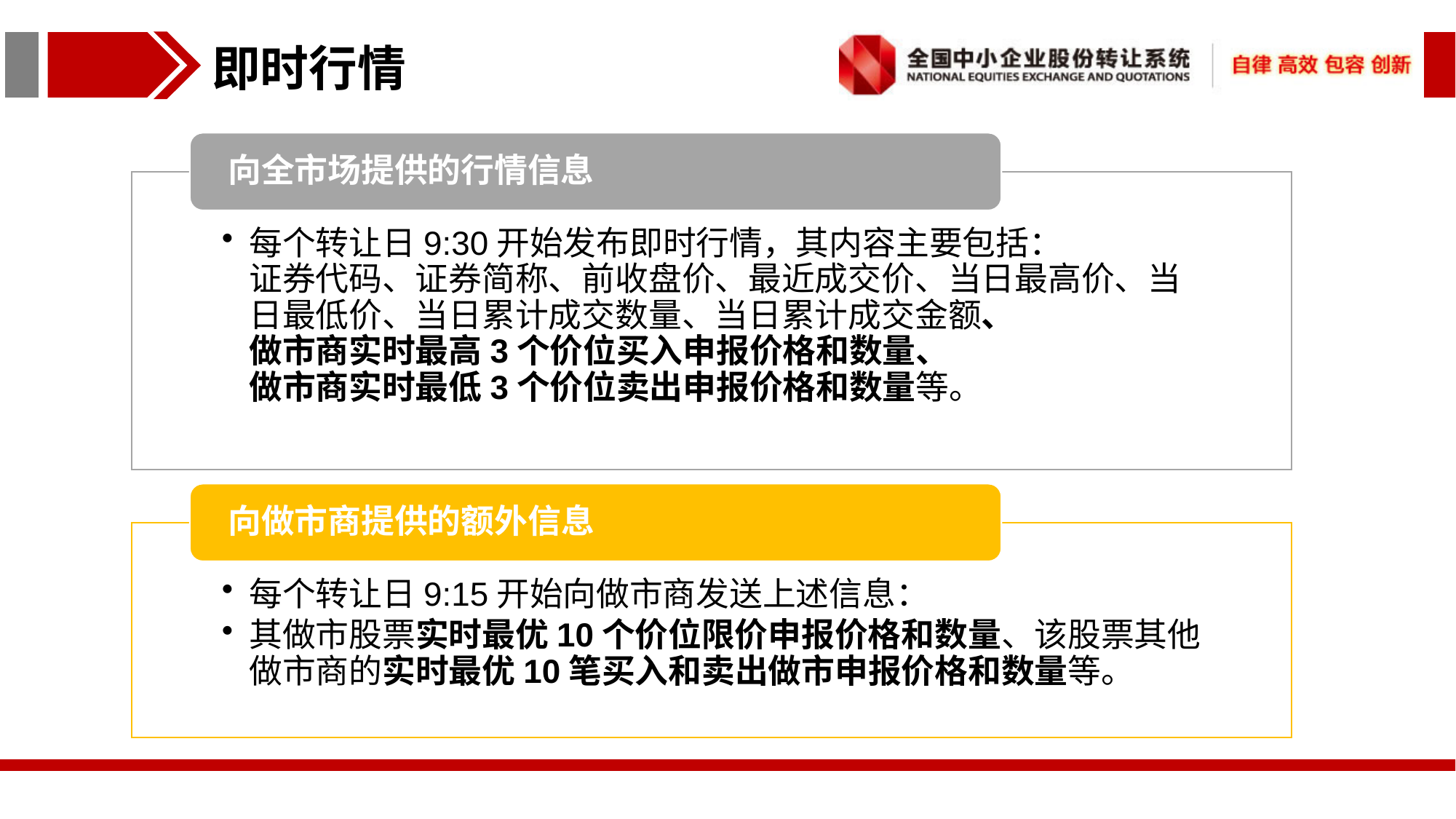

即时行情
每个转让日9:30开始发布即时行情，其内容主要包括：
证券代码、证券简称、前收盘价、最近成交价、当日最高价、当日最低价、当日累计成交数量、当日累计成交金额、
做市商实时最高3个价位买入申报价格和数量、
做市商实时最低3个价位卖出申报价格和数量等。
向全市场提供的行情信息
每个转让日9:15开始向做市商发送上述信息：
其做市股票实时最优10个价位限价申报价格和数量、该股票其他做市商的实时最优10笔买入和卖出做市申报价格和数量等。
向做市商提供的额外信息
55